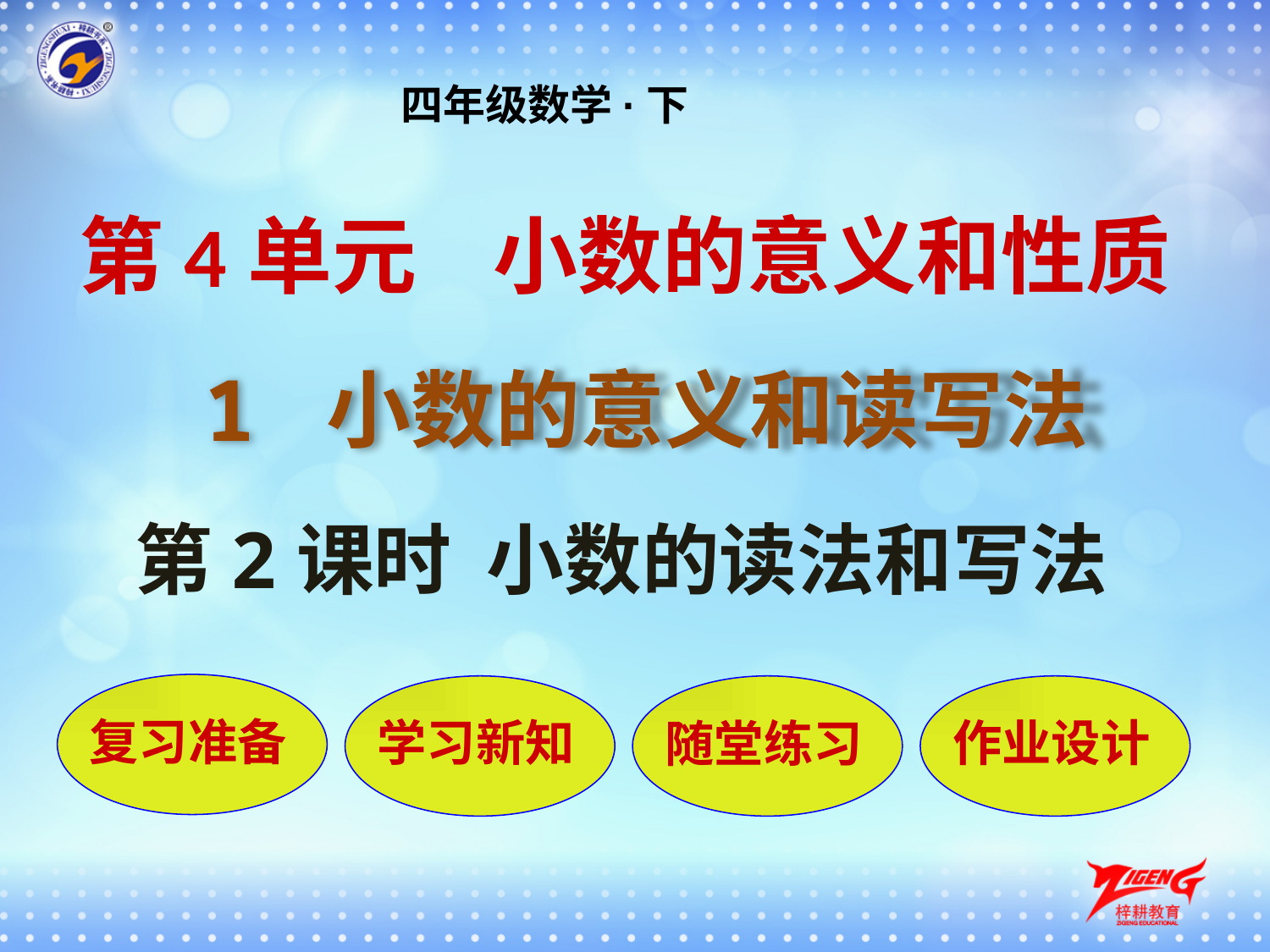

四年级数学·下
第4单元    小数的意义和性质
1 小数的意义和读写法
第2课时  小数的读法和写法

复习准备

学习新知

随堂练习

作业设计